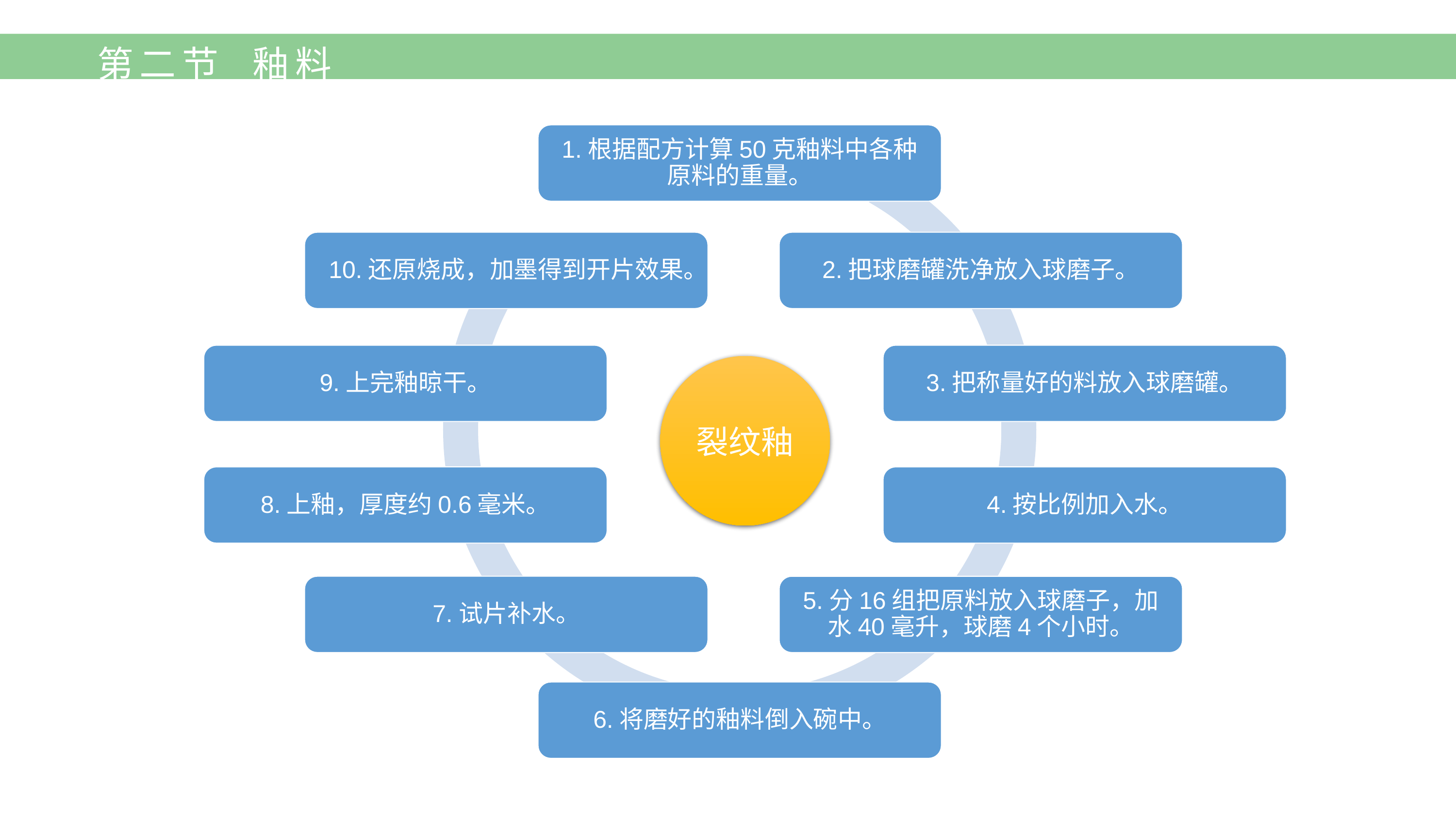

第二节  釉料

1.根据配方计算50克釉料中各种原料的重量。
2.把球磨罐洗净放入球磨子。
10.还原烧成，加墨得到开片效果。
9.上完釉晾干。
3.把称量好的料放入球磨罐。
裂纹釉
4.按比例加入水。
8.上釉，厚度约0.6毫米。
7.试片补水。
5.分16组把原料放入球磨子，加水40毫升，球磨4个小时。
6.将磨好的釉料倒入碗中。